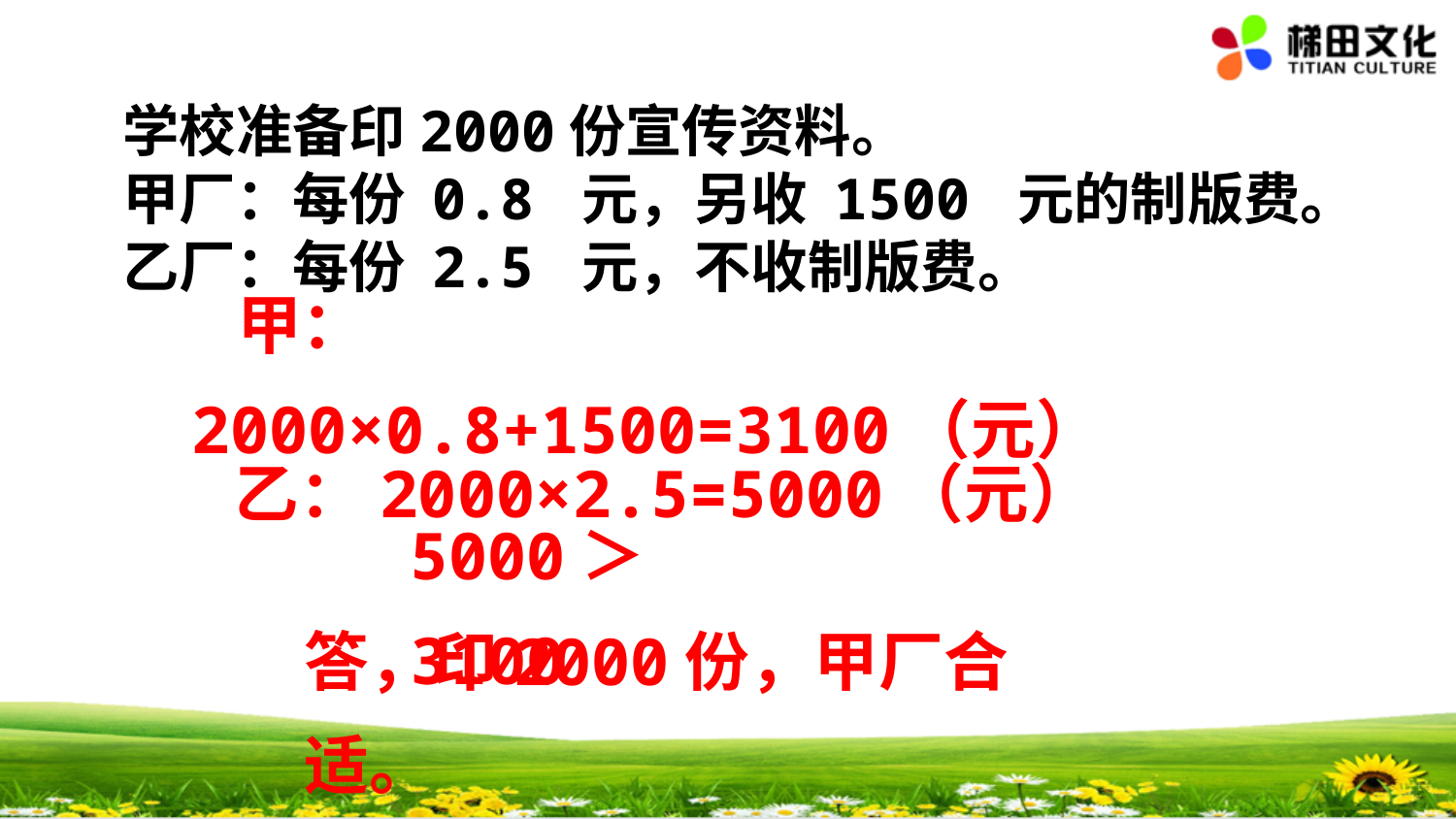

学校准备印2000份宣传资料。
甲厂：每份 0.8 元，另收 1500 元的制版费。
乙厂：每份 2.5 元，不收制版费。
  甲：2000×0.8+1500=3100（元）
  乙：2000×2.5=5000（元）
5000＞3100
答，印2000份，甲厂合适。